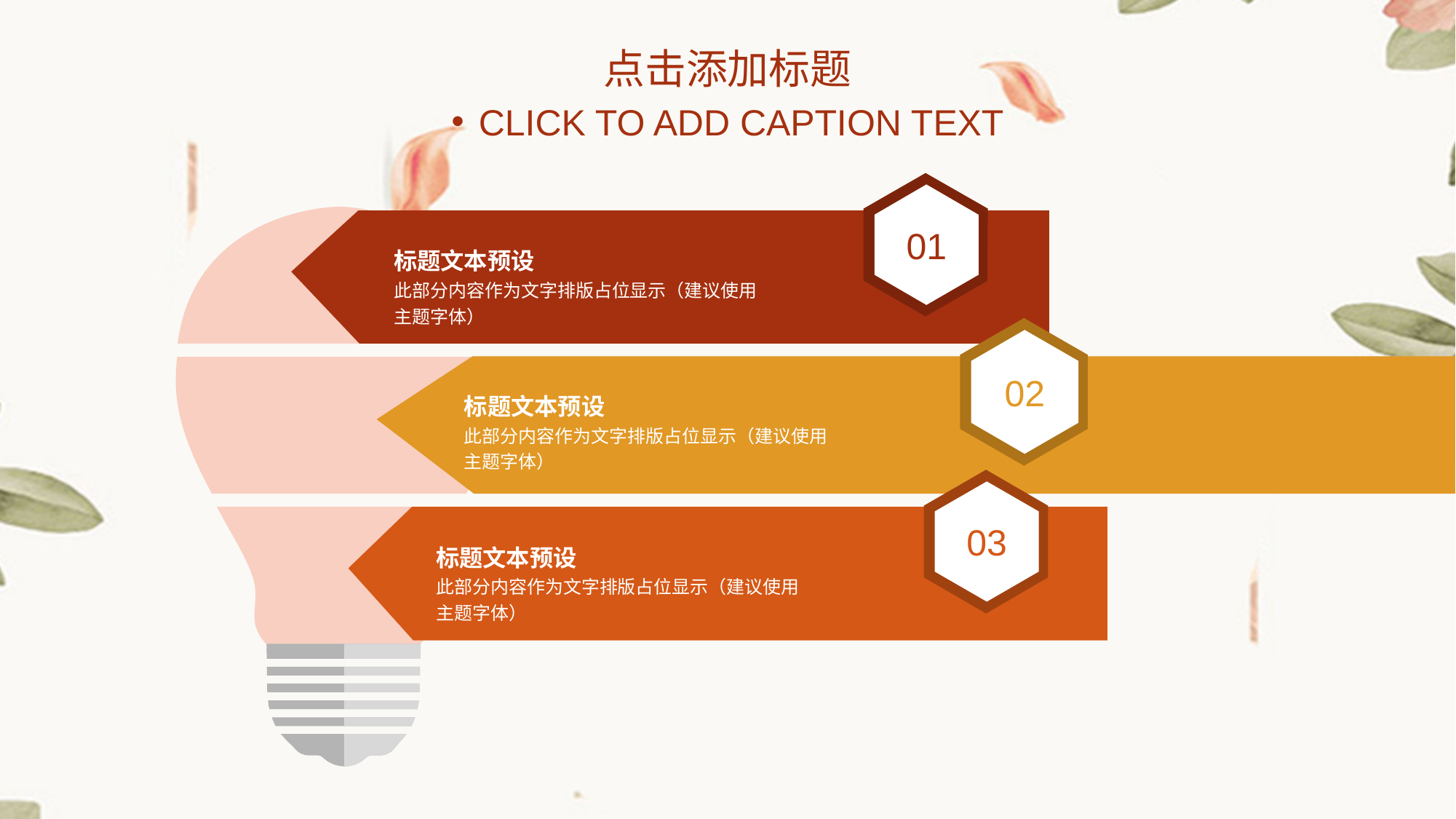

# 点击添加标题
CLICK TO ADD CAPTION TEXT

01

标题文本预设
此部分内容作为文字排版占位显示（建议使用主题字体）

02

标题文本预设
此部分内容作为文字排版占位显示（建议使用主题字体）

03

标题文本预设
此部分内容作为文字排版占位显示（建议使用主题字体）